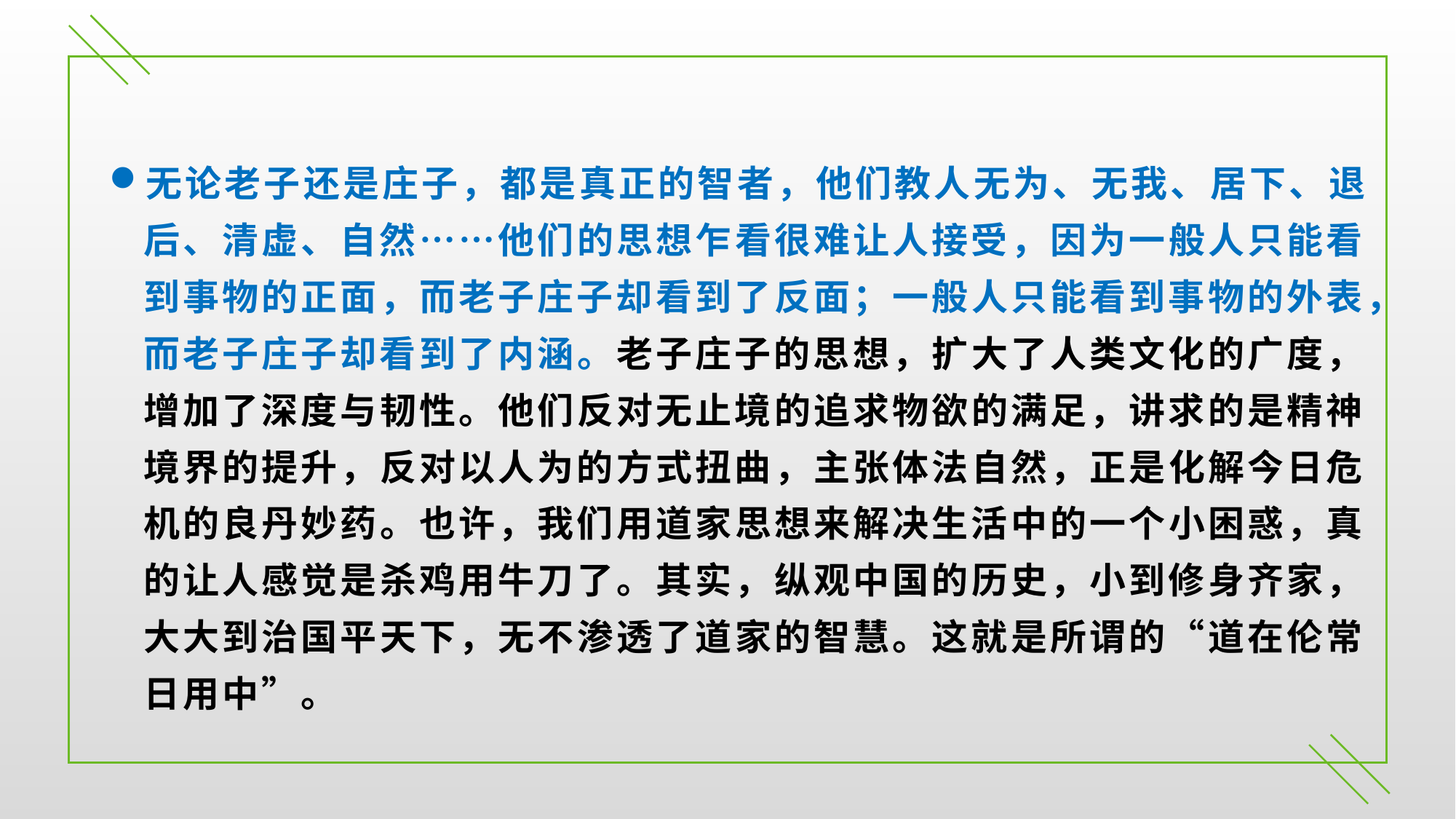

无论老子还是庄子，都是真正的智者，他们教人无为、无我、居下、退后、清虚、自然……他们的思想乍看很难让人接受，因为一般人只能看到事物的正面，而老子庄子却看到了反面；一般人只能看到事物的外表，而老子庄子却看到了内涵。老子庄子的思想，扩大了人类文化的广度，增加了深度与韧性。他们反对无止境的追求物欲的满足，讲求的是精神境界的提升，反对以人为的方式扭曲，主张体法自然，正是化解今日危机的良丹妙药。也许，我们用道家思想来解决生活中的一个小困惑，真的让人感觉是杀鸡用牛刀了。其实，纵观中国的历史，小到修身齐家，大大到治国平天下，无不渗透了道家的智慧。这就是所谓的“道在伦常日用中”。